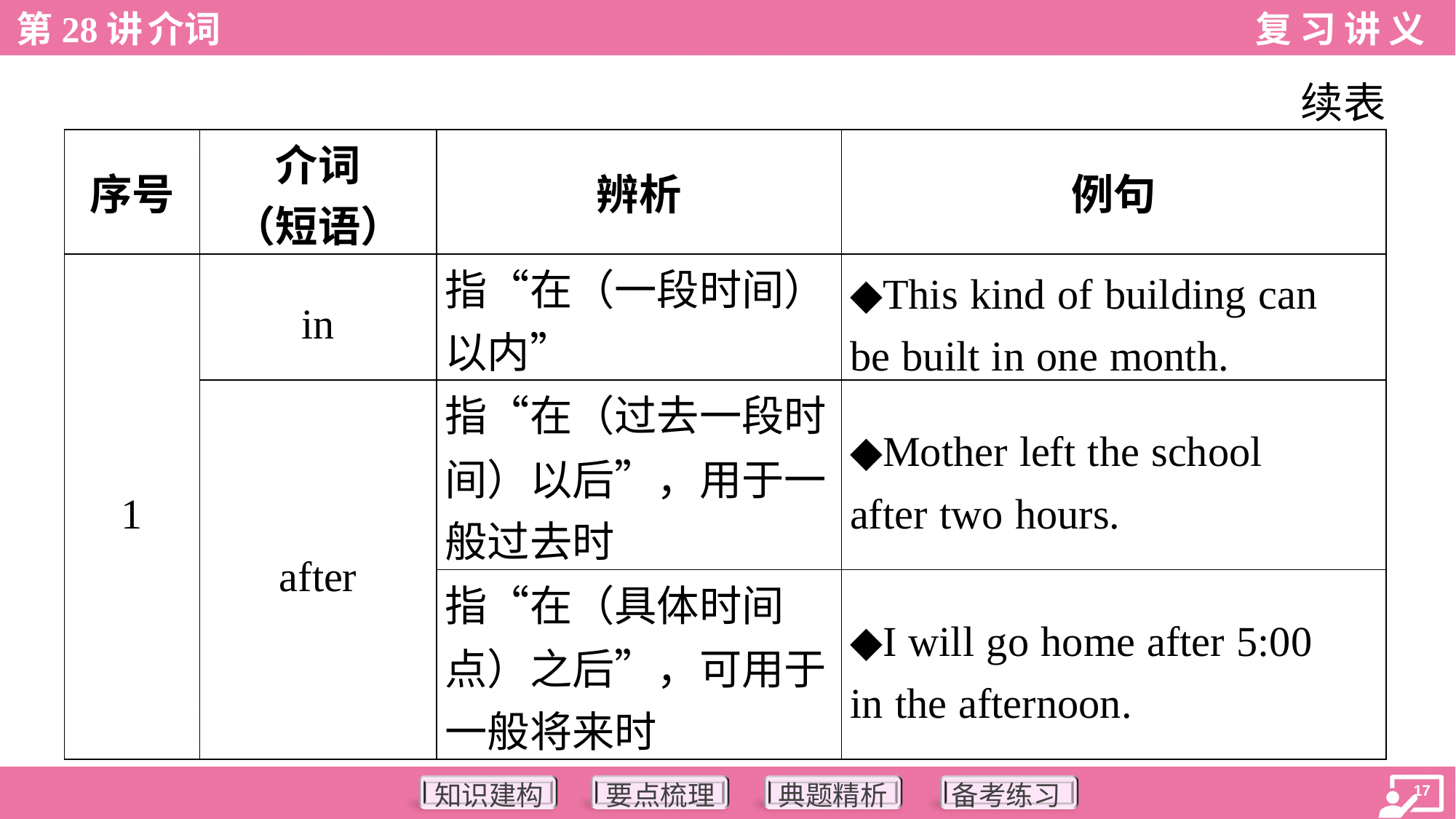

续表
| 序号 | 介词 （短语） | 辨析 | 例句 |
| --- | --- | --- | --- |
| 1 | in | 指“在（一段时间） 以内” | ◆This kind of building can be built in one month. |
|  | after | 指“在（过去一段时 间）以后”，用于一 般过去时 | ◆Mother left the school after two hours. |
|  |  | 指“在（具体时间 点）之后”，可用于 一般将来时 | ◆I will go home after 5:00 in the afternoon. |